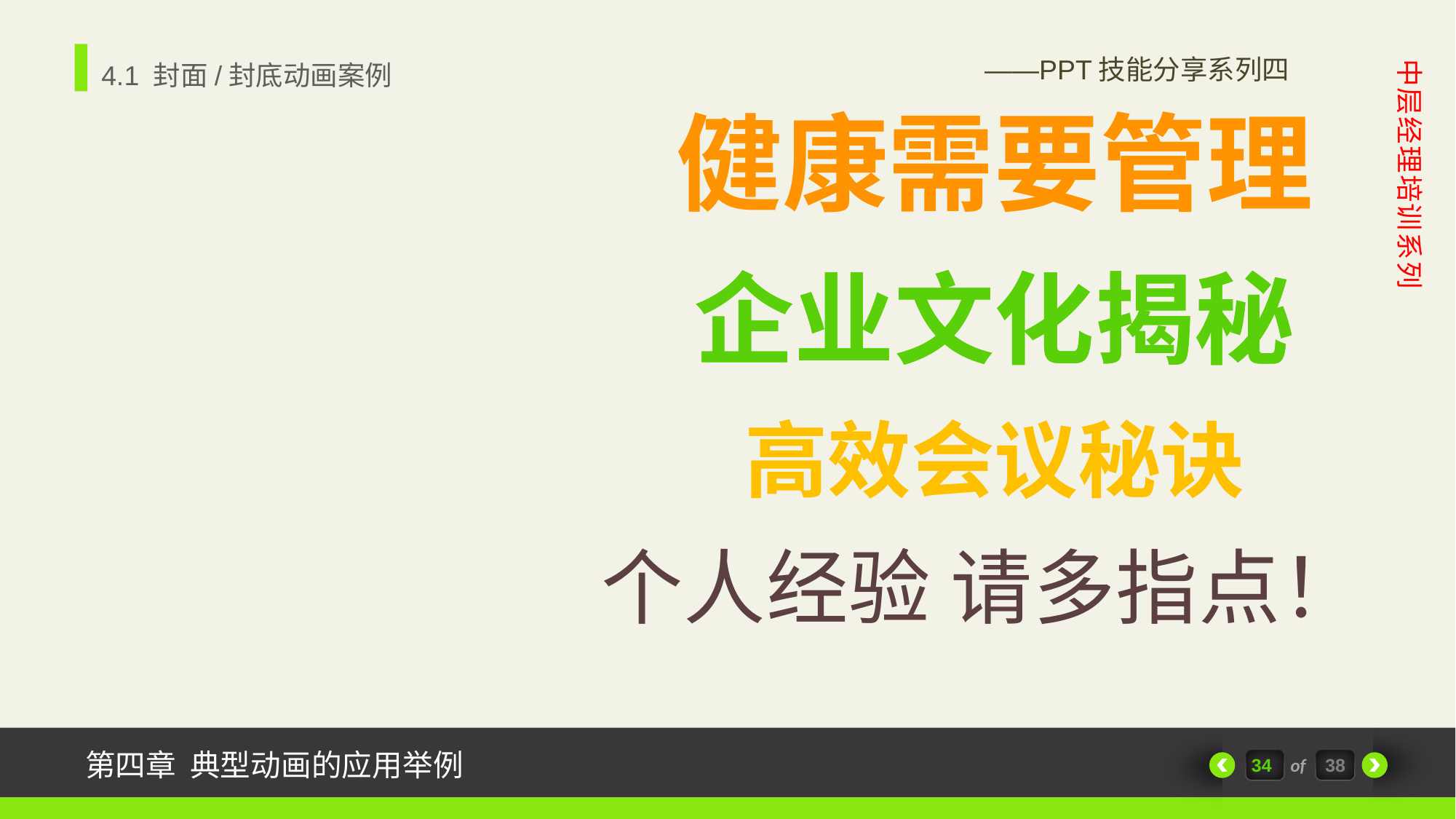

4.1 封面/封底动画案例

——PPT技能分享系列四
中层经理培训系列
健康需要管理
企业文化揭秘
企业文化揭秘
高效会议秘诀
个人经验 请多指点！